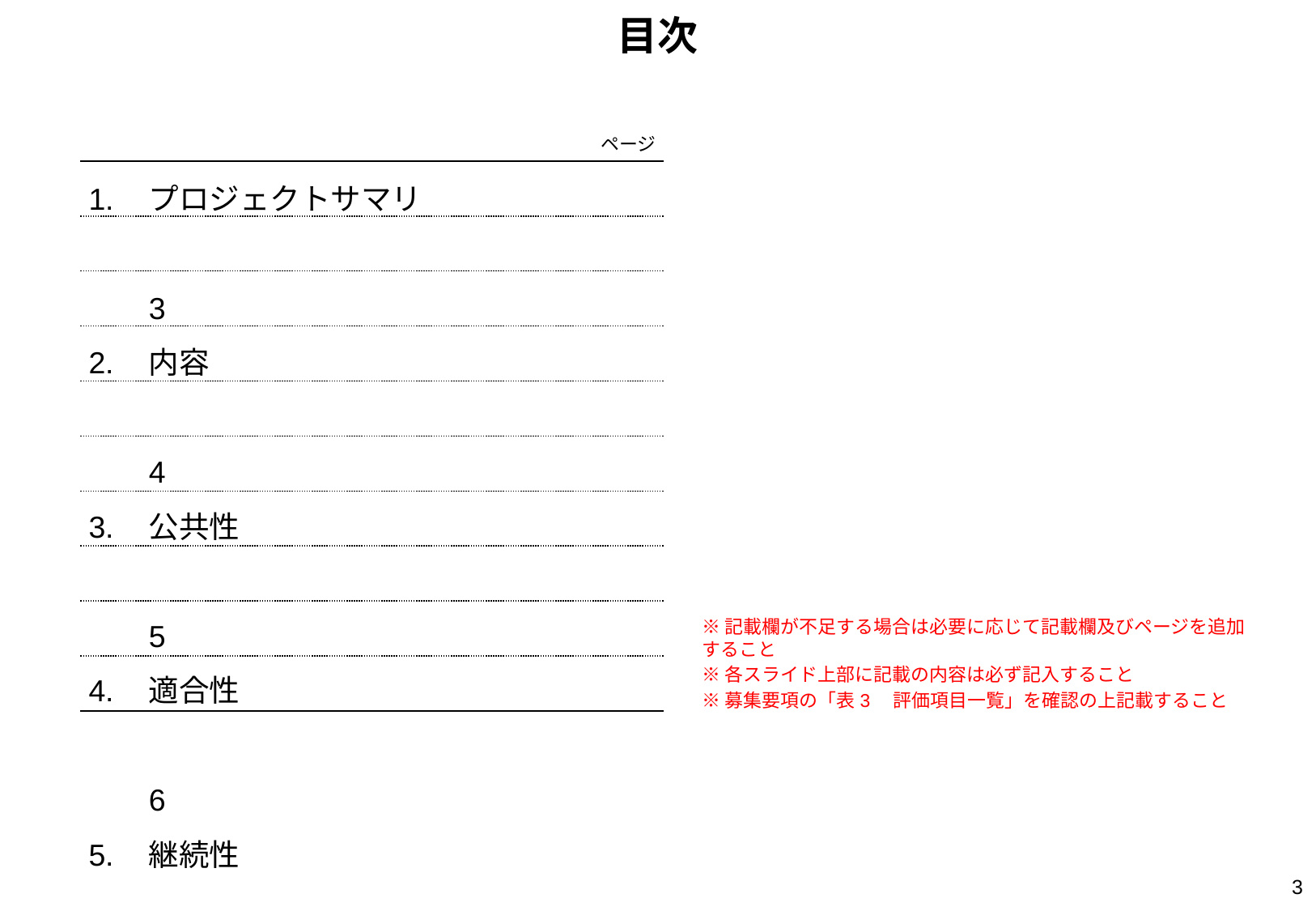

目次
ページ
プロジェクトサマリ	3
内容	4
公共性	5
適合性	6
継続性	7
実現性	9
安全性	12
還元性	14
経費	16
その他 	17
※記載欄が不足する場合は必要に応じて記載欄及びページを追加すること
※各スライド上部に記載の内容は必ず記入すること
※募集要項の「表3　評価項目一覧」を確認の上記載すること
3